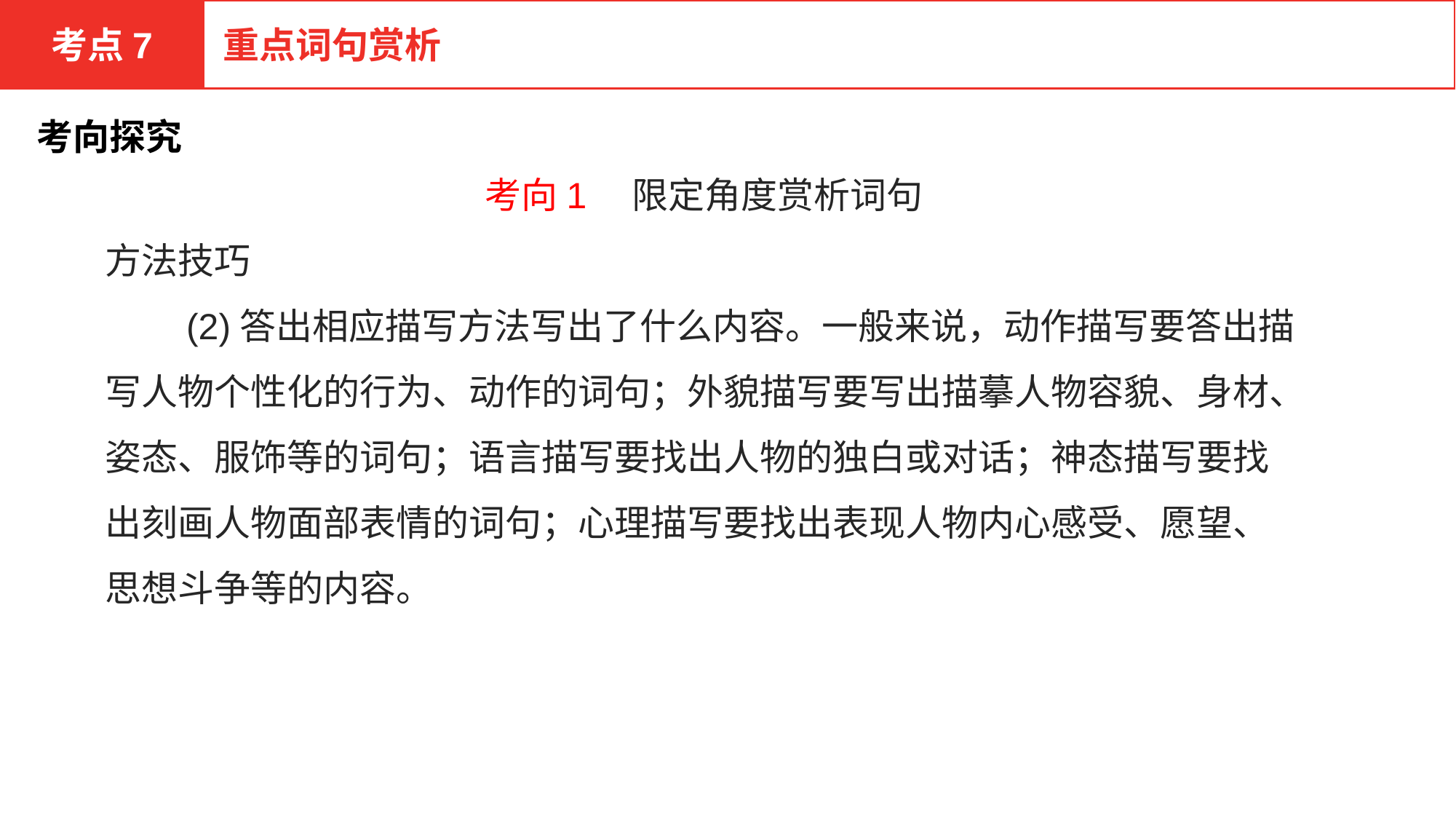

考点7
重点词句赏析
考向探究
考向1　限定角度赏析词句
方法技巧
　　(2)答出相应描写方法写出了什么内容。一般来说，动作描写要答出描写人物个性化的行为、动作的词句；外貌描写要写出描摹人物容貌、身材、姿态、服饰等的词句；语言描写要找出人物的独白或对话；神态描写要找出刻画人物面部表情的词句；心理描写要找出表现人物内心感受、愿望、思想斗争等的内容。